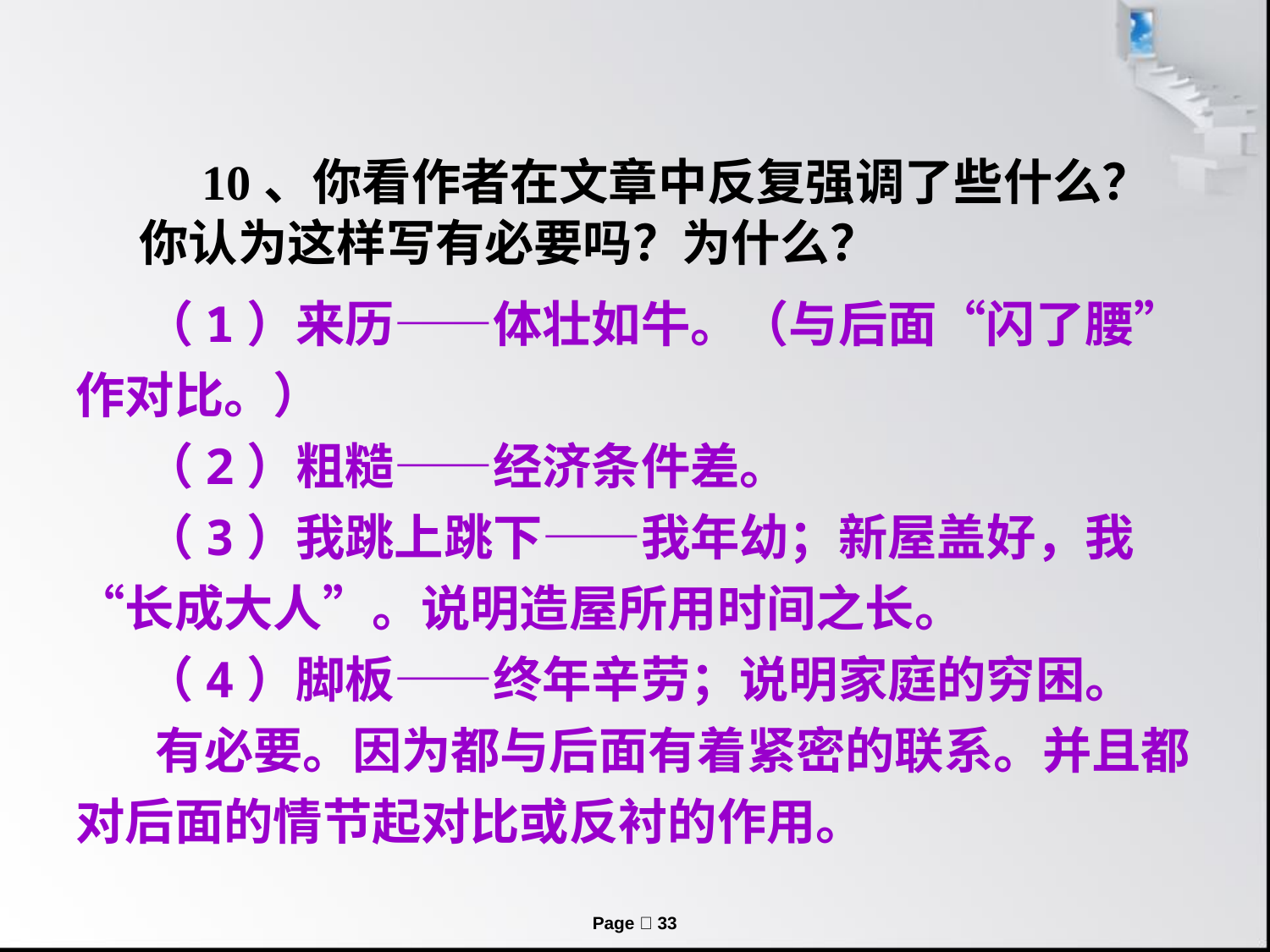

10、你看作者在文章中反复强调了些什么？你认为这样写有必要吗？为什么？
     （1）来历——体壮如牛。（与后面“闪了腰”作对比。）
     （2）粗糙——经济条件差。
     （3）我跳上跳下——我年幼；新屋盖好，我“长成大人”。说明造屋所用时间之长。
     （4）脚板——终年辛劳；说明家庭的穷困。
      有必要。因为都与后面有着紧密的联系。并且都对后面的情节起对比或反衬的作用。